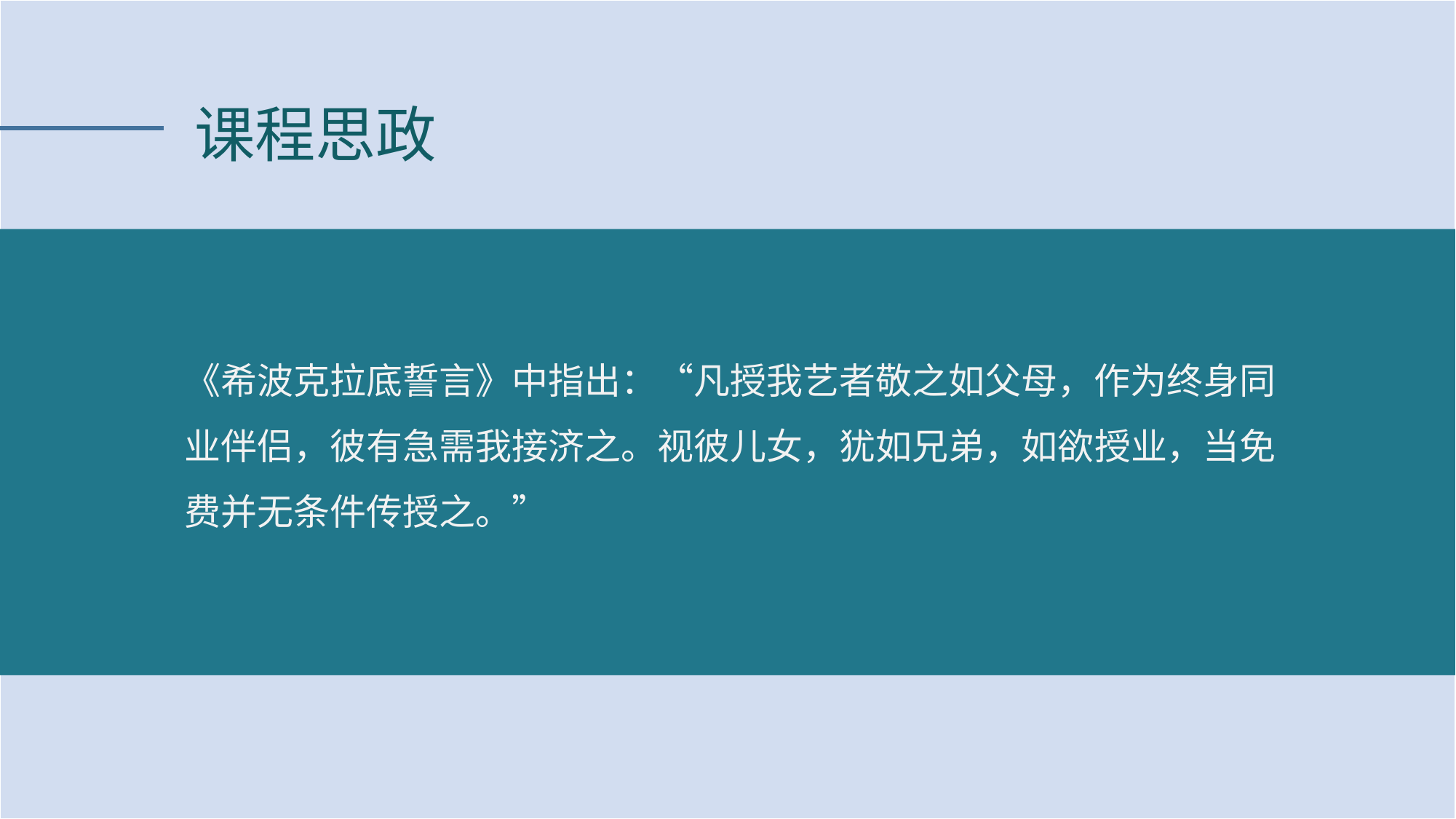

课程思政

《希波克拉底誓言》中指出：“凡授我艺者敬之如父母，作为终身同业伴侣，彼有急需我接济之。视彼儿女，犹如兄弟，如欲授业，当免费并无条件传授之。”